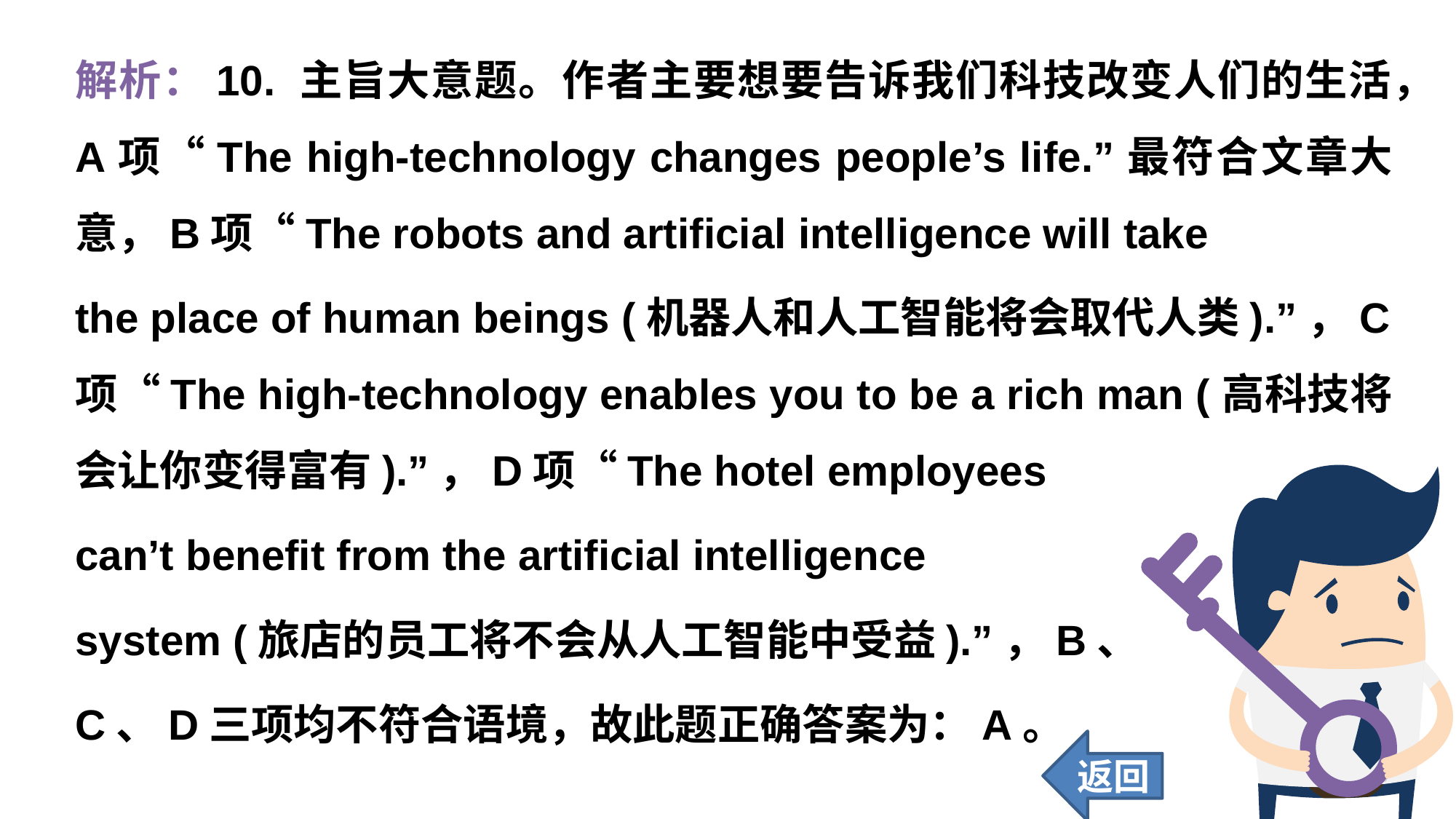

解析：10. 主旨大意题。作者主要想要告诉我们科技改变人们的生活，A项“The high-technology changes people’s life.”最符合文章大意，B项“The robots and artificial intelligence will take
the place of human beings (机器人和人工智能将会取代人类).”，C项“The high-technology enables you to be a rich man (高科技将会让你变得富有).”，D项“The hotel employees
can’t benefit from the artificial intelligence
system (旅店的员工将不会从人工智能中受益).”，B、
C、D三项均不符合语境，故此题正确答案为：A。

返回
105